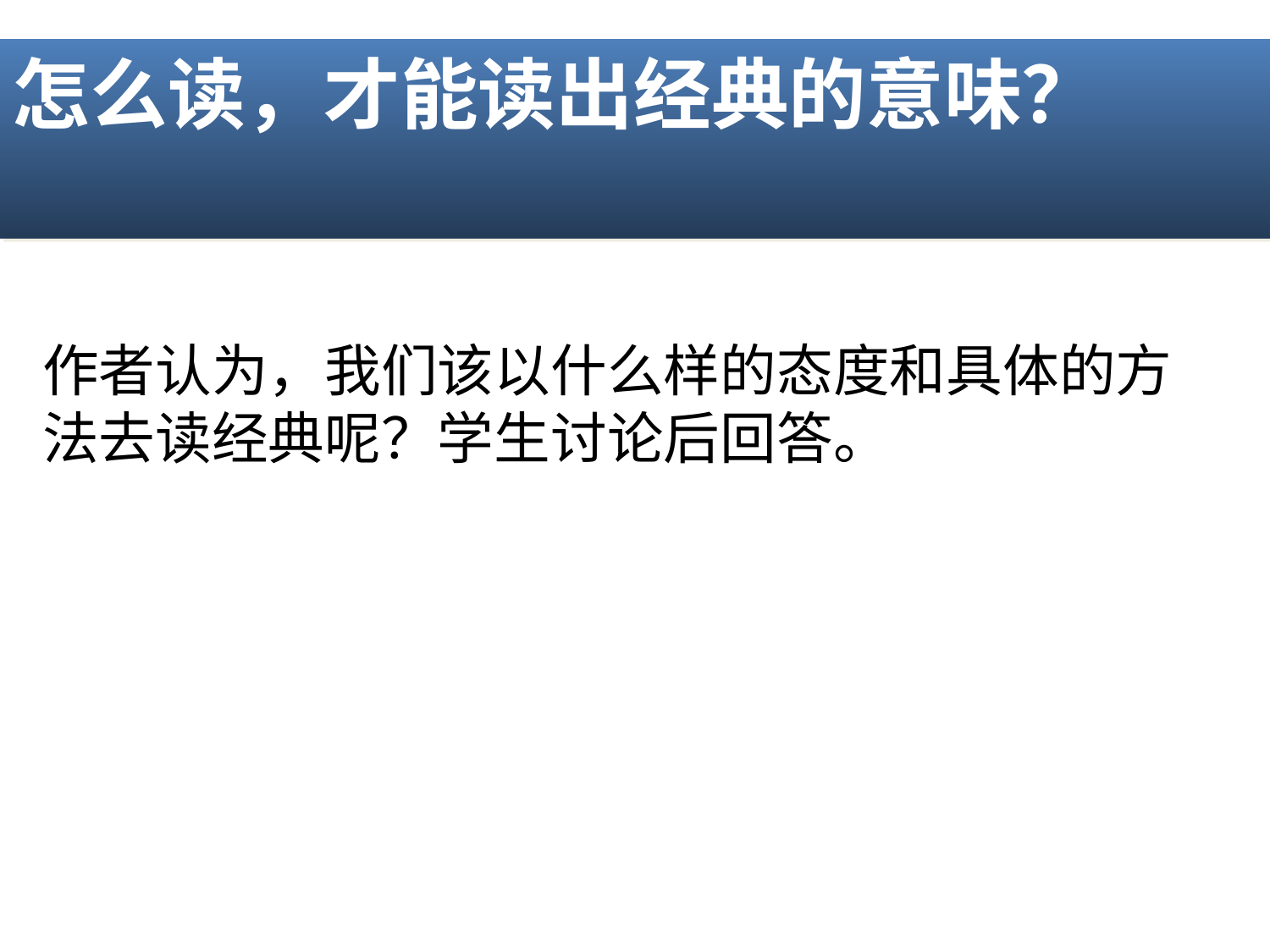

怎么读，才能读出经典的意味？

作者认为，我们该以什么样的态度和具体的方法去读经典呢？学生讨论后回答。